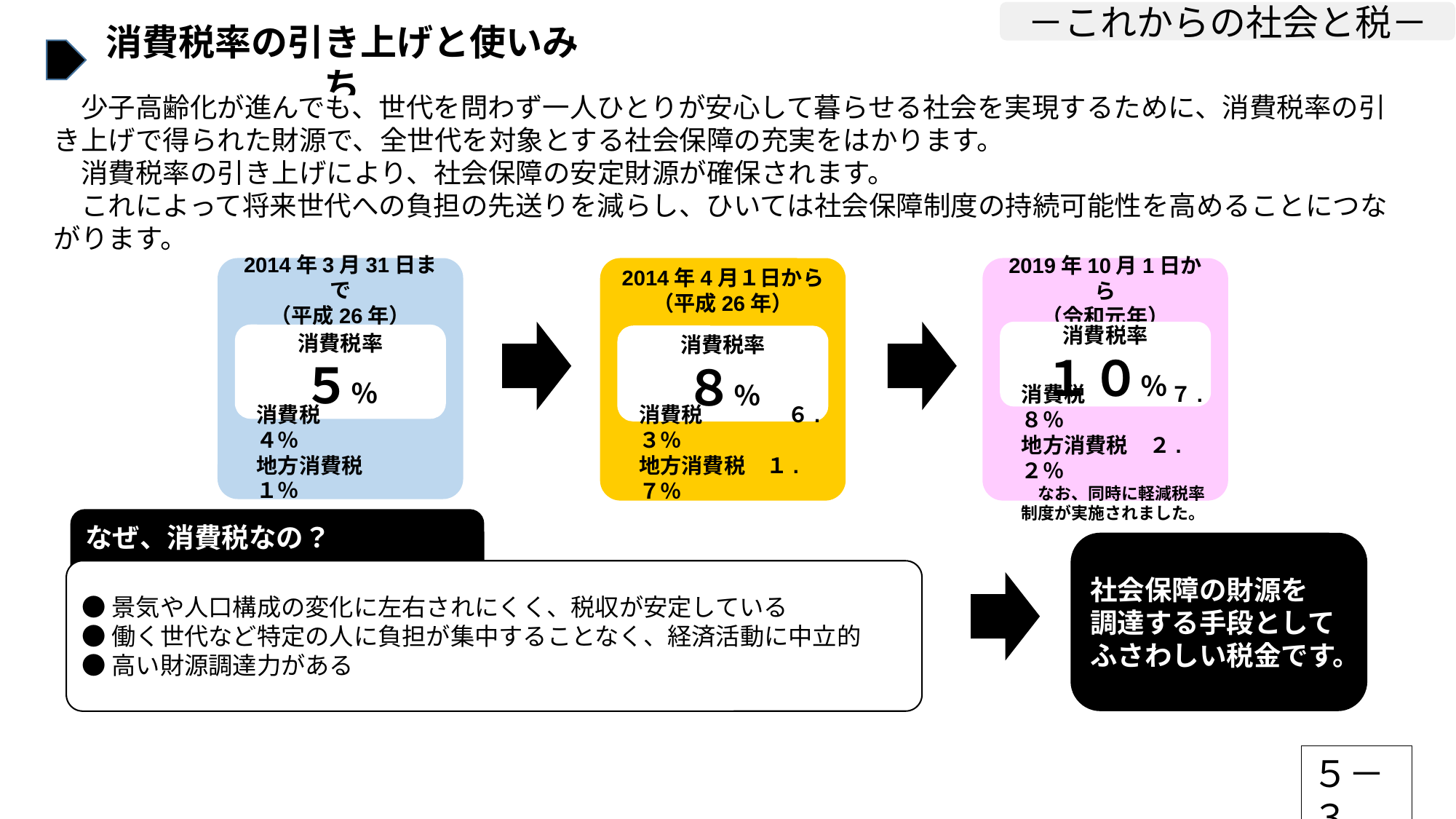

－これからの社会と税－
消費税率の引き上げと使いみち

　少子高齢化が進んでも、世代を問わず一人ひとりが安心して暮らせる社会を実現するために、消費税率の引き上げで得られた財源で、全世代を対象とする社会保障の充実をはかります。
　消費税率の引き上げにより、社会保障の安定財源が確保されます。
　これによって将来世代への負担の先送りを減らし、ひいては社会保障制度の持続可能性を高めることにつながります。

2014年3月31日まで
（平成26年）

消費税率
５％
消費税　　　　４％
地方消費税　１％

2014年4月１日から
（平成26年）

消費税率
８％
消費税　　　　６.３％
地方消費税　１.７％

2019年10月1日から
（令和元年）

消費税率
１０％
消費税　　　　７.８％
地方消費税　２.２％
　なお、同時に軽減税率制度が実施されました。

なぜ、消費税なの？

●景気や人口構成の変化に左右されにくく、税収が安定している
●働く世代など特定の人に負担が集中することなく、経済活動に中立的
●高い財源調達力がある
社会保障の財源を
調達する手段として
ふさわしい税金です。

５－３